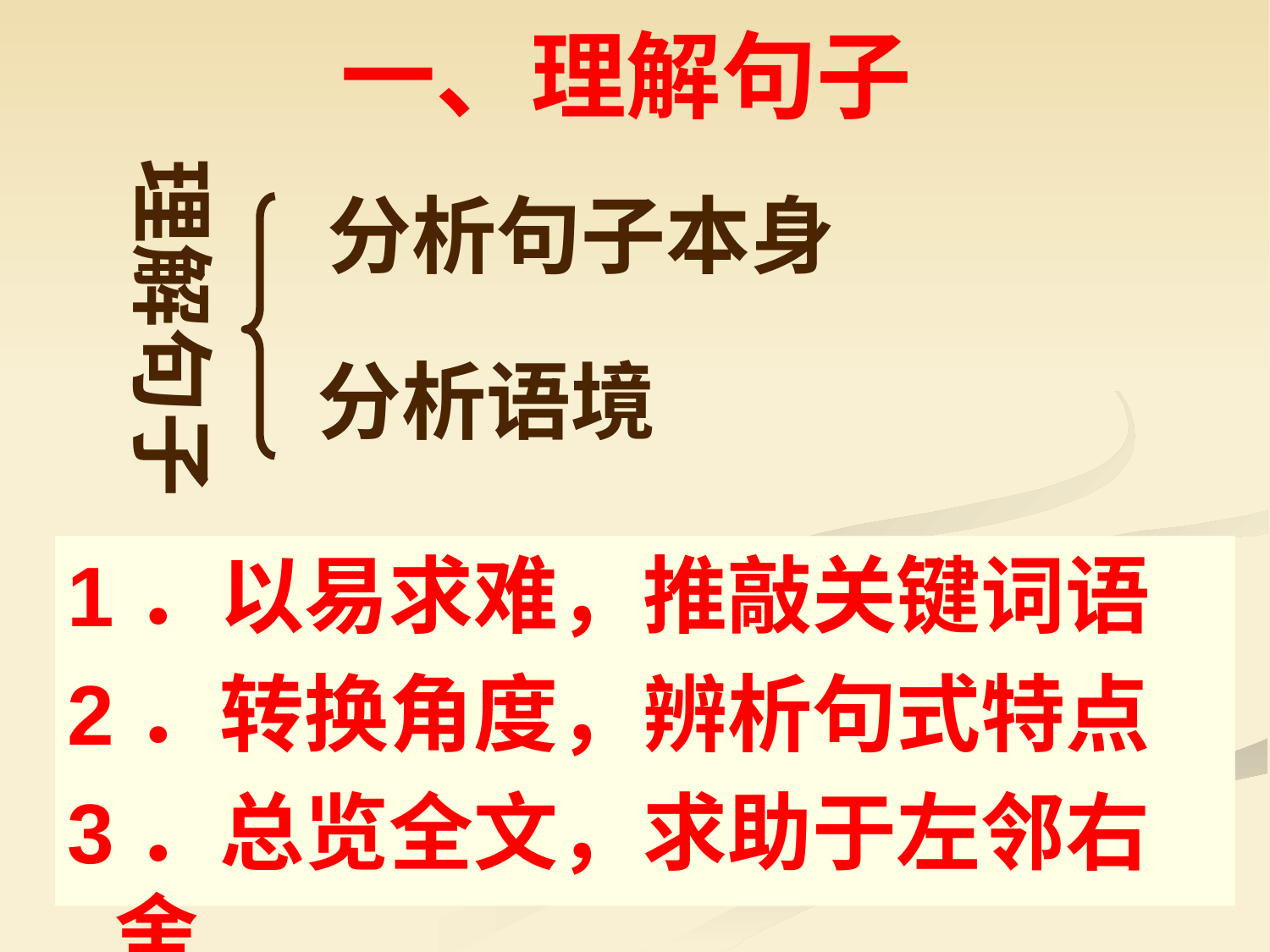

# 一、理解句子
理解句子
分析句子本身

分析语境
1．以易求难，推敲关键词语
2．转换角度，辨析句式特点
3．总览全文，求助于左邻右舍